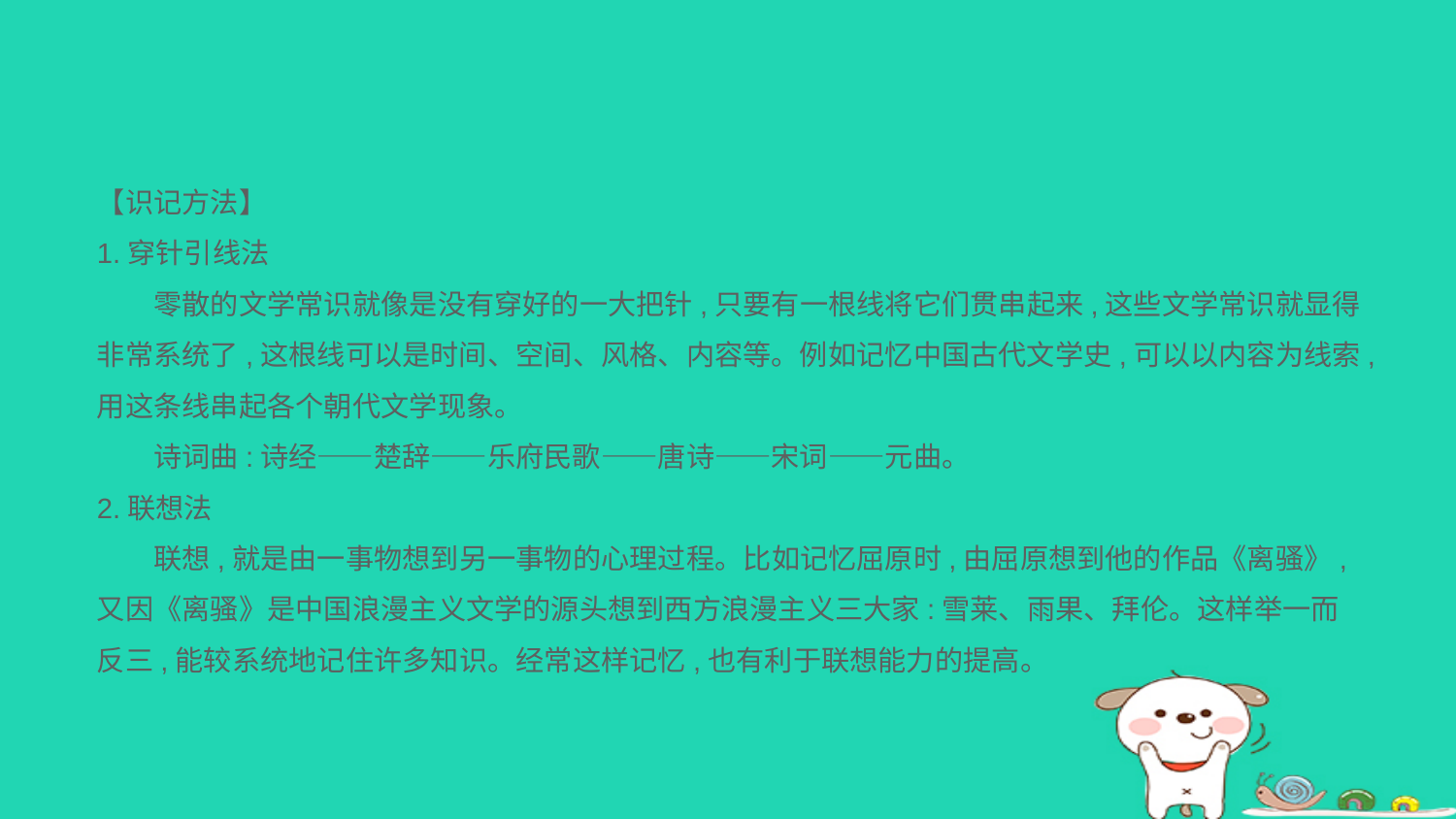

【识记方法】
1.穿针引线法
　　零散的文学常识就像是没有穿好的一大把针,只要有一根线将它们贯串起来,这些文学常识就显得非常系统了,这根线可以是时间、空间、风格、内容等。例如记忆中国古代文学史,可以以内容为线索,用这条线串起各个朝代文学现象。
　　诗词曲:诗经——楚辞——乐府民歌——唐诗——宋词——元曲。
2.联想法
　　联想,就是由一事物想到另一事物的心理过程。比如记忆屈原时,由屈原想到他的作品《离骚》,又因《离骚》是中国浪漫主义文学的源头想到西方浪漫主义三大家:雪莱、雨果、拜伦。这样举一而反三,能较系统地记住许多知识。经常这样记忆,也有利于联想能力的提高。